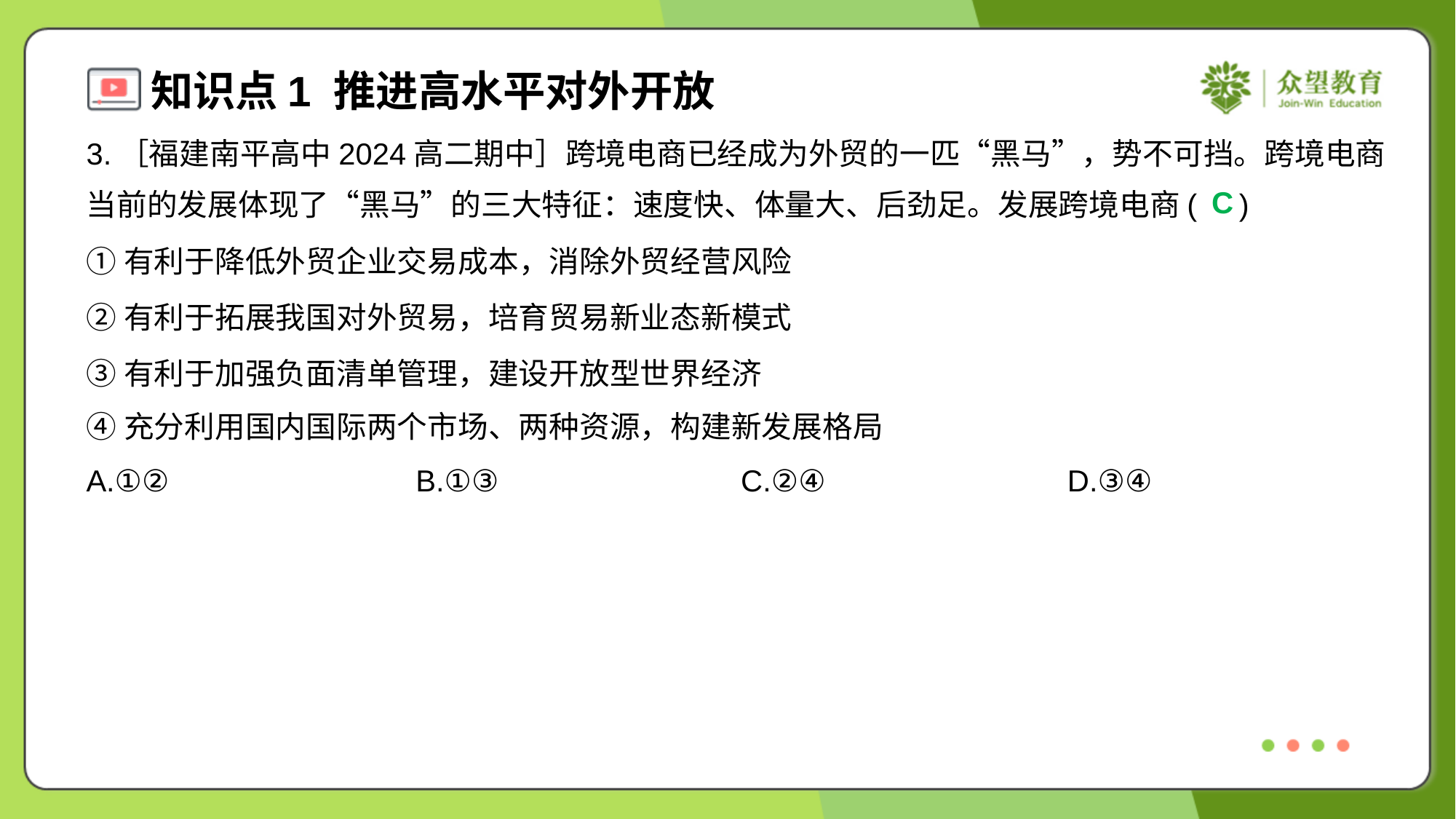

3.［福建南平高中2024高二期中］跨境电商已经成为外贸的一匹“黑马”，势不可挡。跨境电商
当前的发展体现了“黑马”的三大特征：速度快、体量大、后劲足。发展跨境电商(     )
C
①有利于降低外贸企业交易成本，消除外贸经营风险
②有利于拓展我国对外贸易，培育贸易新业态新模式
③有利于加强负面清单管理，建设开放型世界经济
④充分利用国内国际两个市场、两种资源，构建新发展格局
A.①②	B.①③	C.②④	D.③④